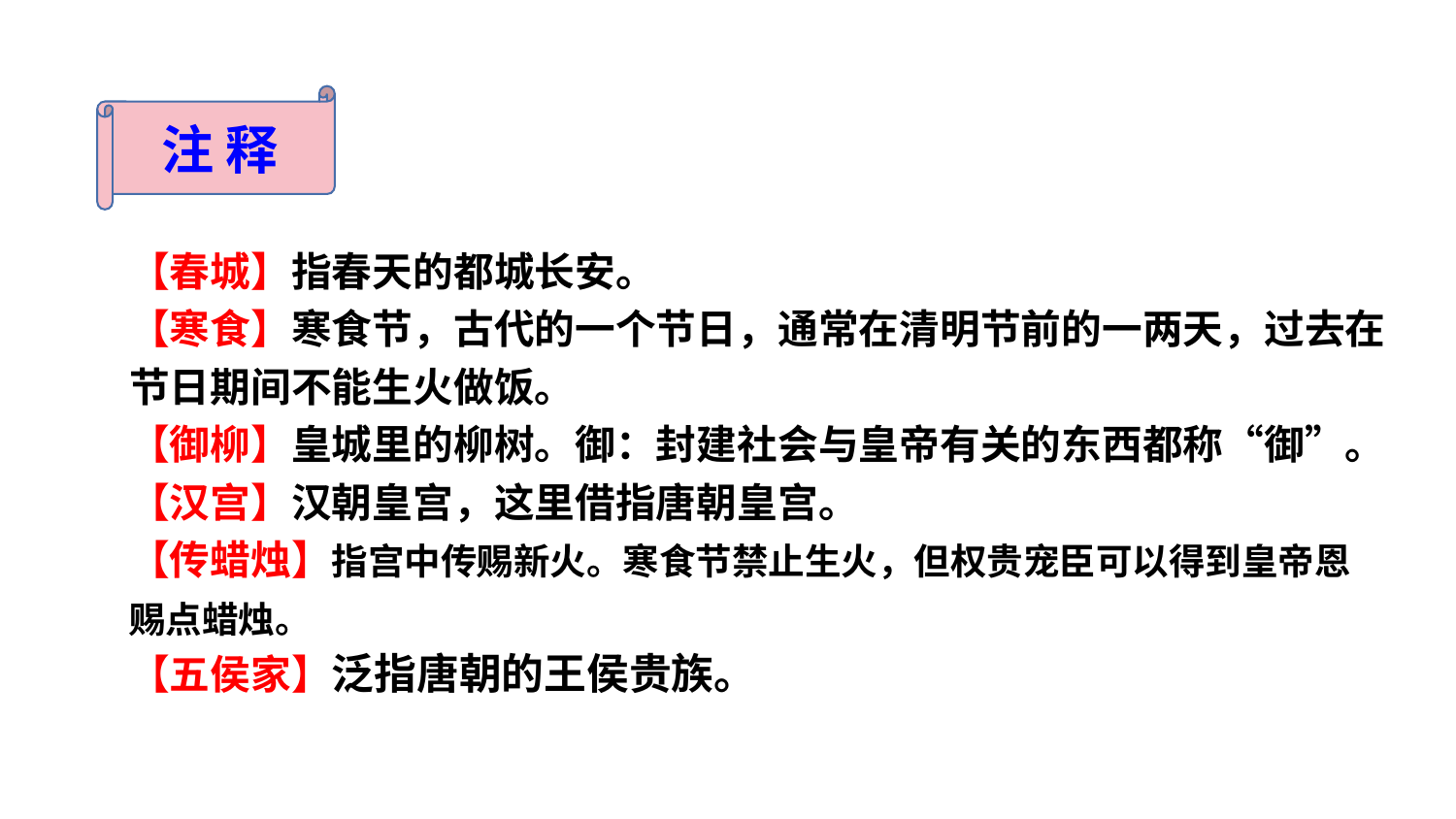

注 释
【春城】指春天的都城长安。
【寒食】寒食节，古代的一个节日，通常在清明节前的一两天，过去在节日期间不能生火做饭。
【御柳】皇城里的柳树。御：封建社会与皇帝有关的东西都称“御”。
【汉宫】汉朝皇宫，这里借指唐朝皇宫。
【传蜡烛】指宫中传赐新火。寒食节禁止生火，但权贵宠臣可以得到皇帝恩赐点蜡烛。
【五侯家】泛指唐朝的王侯贵族。